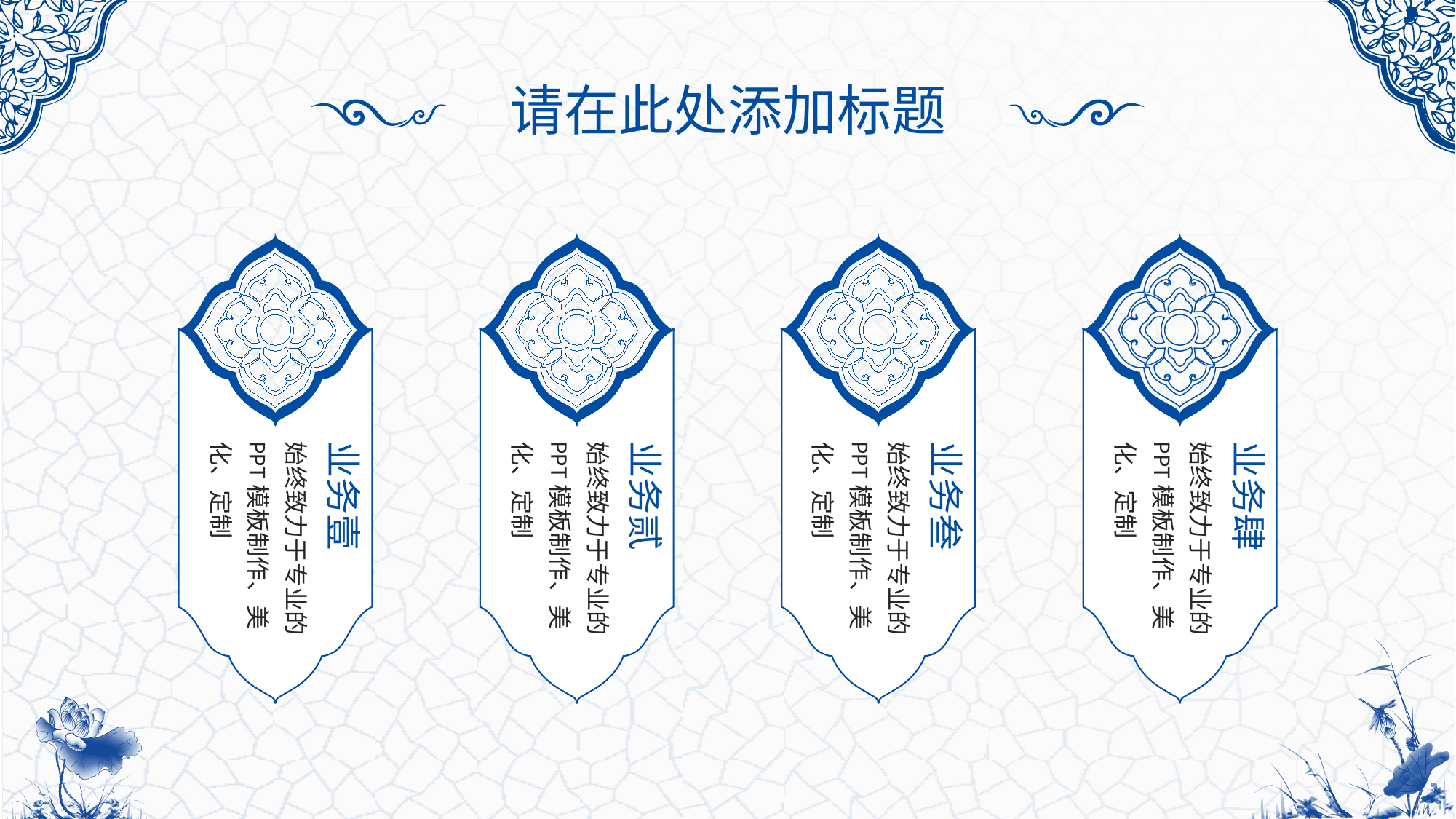

请在此处添加标题

始终致力于专业的PPT模板制作、美化、定制
业务壹
始终致力于专业的PPT模板制作、美化、定制
业务贰
始终致力于专业的PPT模板制作、美化、定制
业务叁
始终致力于专业的PPT模板制作、美化、定制
业务肆